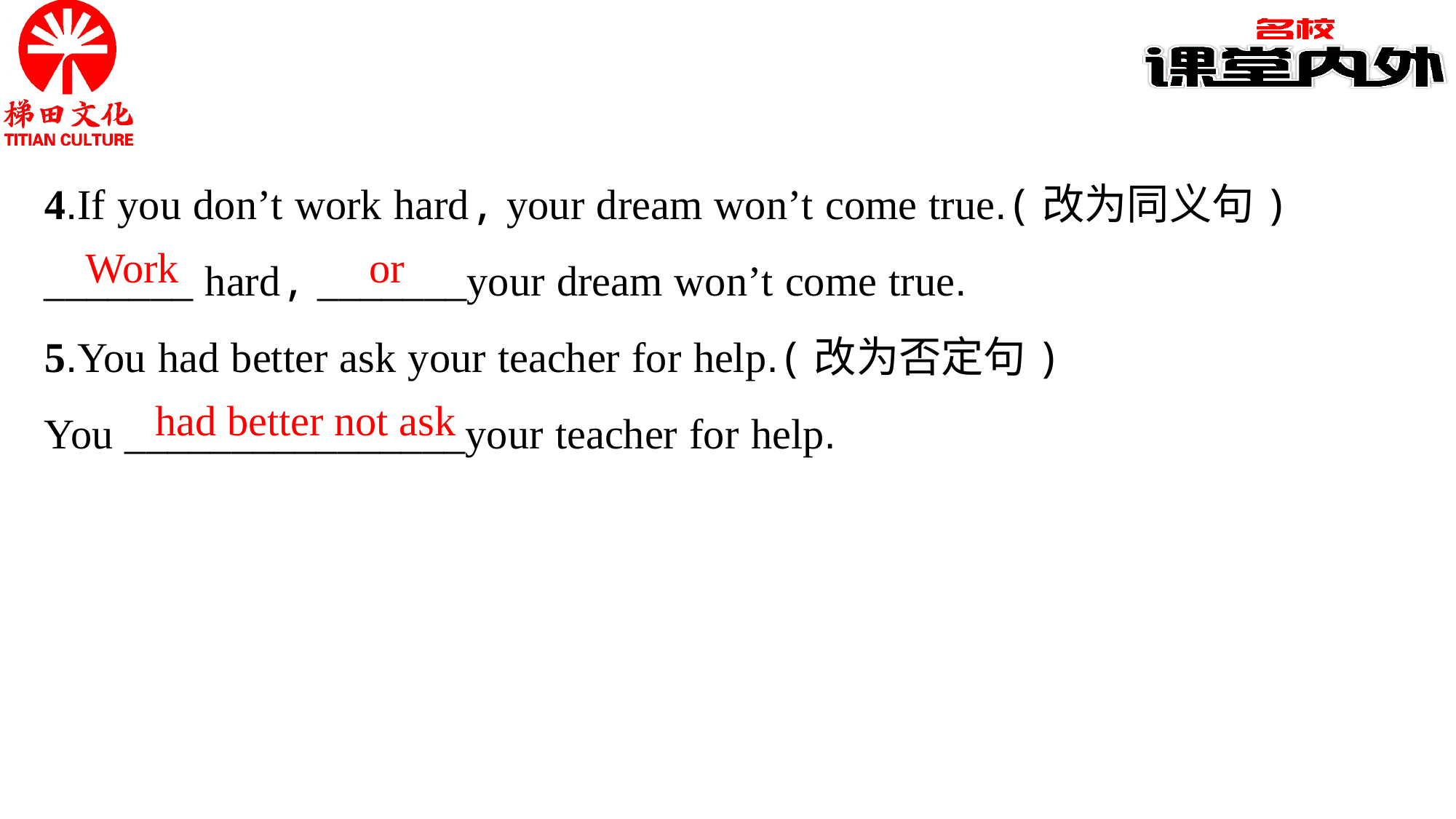

4.If you don’t work hard, your dream won’t come true.(改为同义句)
_______ hard, _______your dream won’t come true.
5.You had better ask your teacher for help.(改为否定句)
You ________________your teacher for help.
Work
or
had better not ask